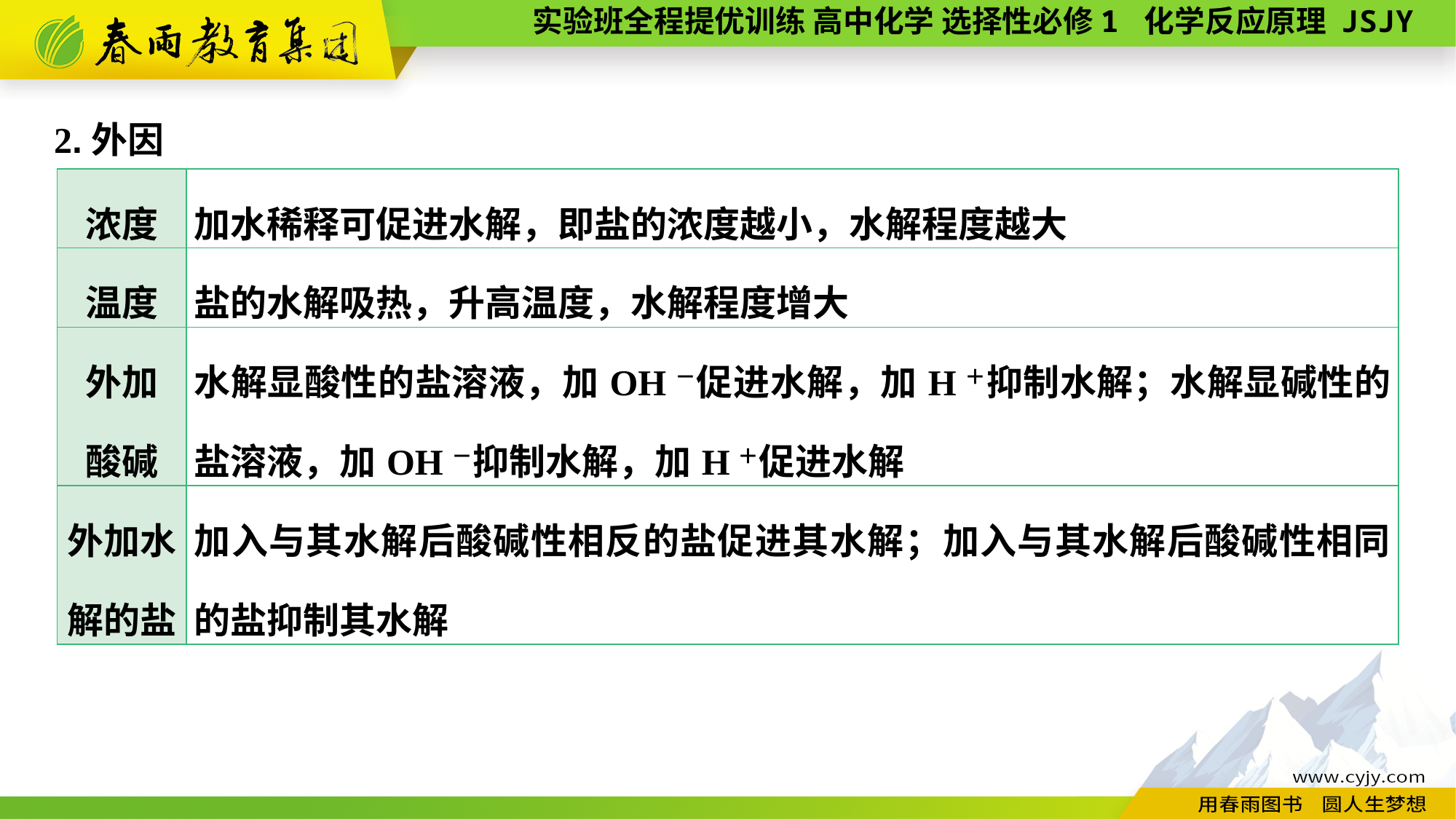

2.外因
| 浓度 | 加水稀释可促进水解，即盐的浓度越小，水解程度越大 |
| --- | --- |
| 温度 | 盐的水解吸热，升高温度，水解程度增大 |
| 外加 酸碱 | 水解显酸性的盐溶液，加OH－促进水解，加H＋抑制水解；水解显碱性的盐溶液，加OH－抑制水解，加H＋促进水解 |
| 外加水 解的盐 | 加入与其水解后酸碱性相反的盐促进其水解；加入与其水解后酸碱性相同的盐抑制其水解 |